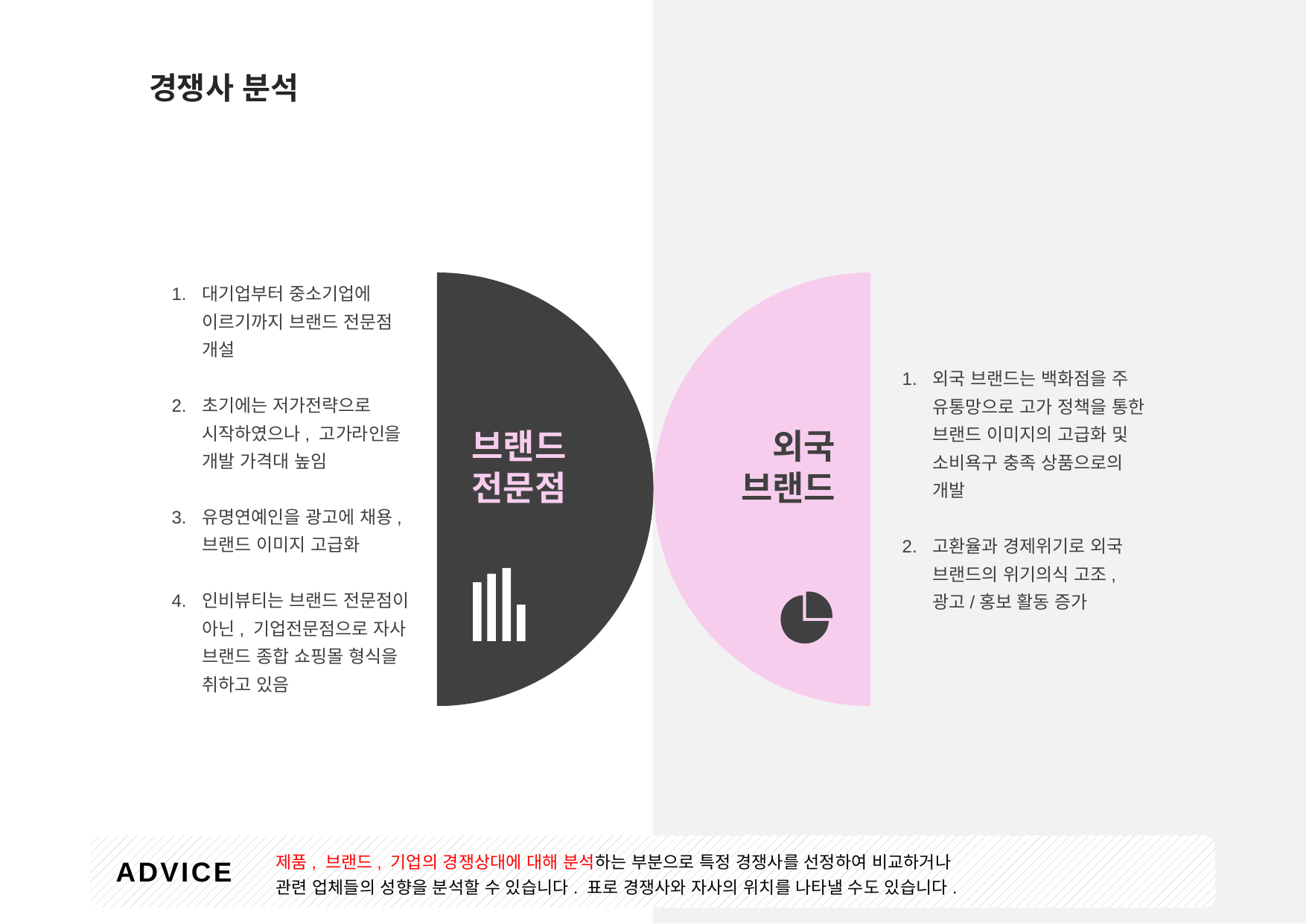

경쟁사 분석

대기업부터 중소기업에 이르기까지 브랜드 전문점 개설

초기에는 저가전략으로 시작하였으나, 고가라인을 개발 가격대 높임

유명연예인을 광고에 채용, 브랜드 이미지 고급화

인비뷰티는 브랜드 전문점이 아닌, 기업전문점으로 자사 브랜드 종합 쇼핑몰 형식을 취하고 있음

브랜드 전문점
외국 브랜드

외국 브랜드는 백화점을 주 유통망으로 고가 정책을 통한 브랜드 이미지의 고급화 및 소비욕구 충족 상품으로의 개발

고환율과 경제위기로 외국 브랜드의 위기의식 고조, 광고/홍보 활동 증가

제품, 브랜드, 기업의 경쟁상대에 대해 분석하는 부분으로 특정 경쟁사를 선정하여 비교하거나
관련 업체들의 성향을 분석할 수 있습니다. 표로 경쟁사와 자사의 위치를 나타낼 수도 있습니다.
ADVICE